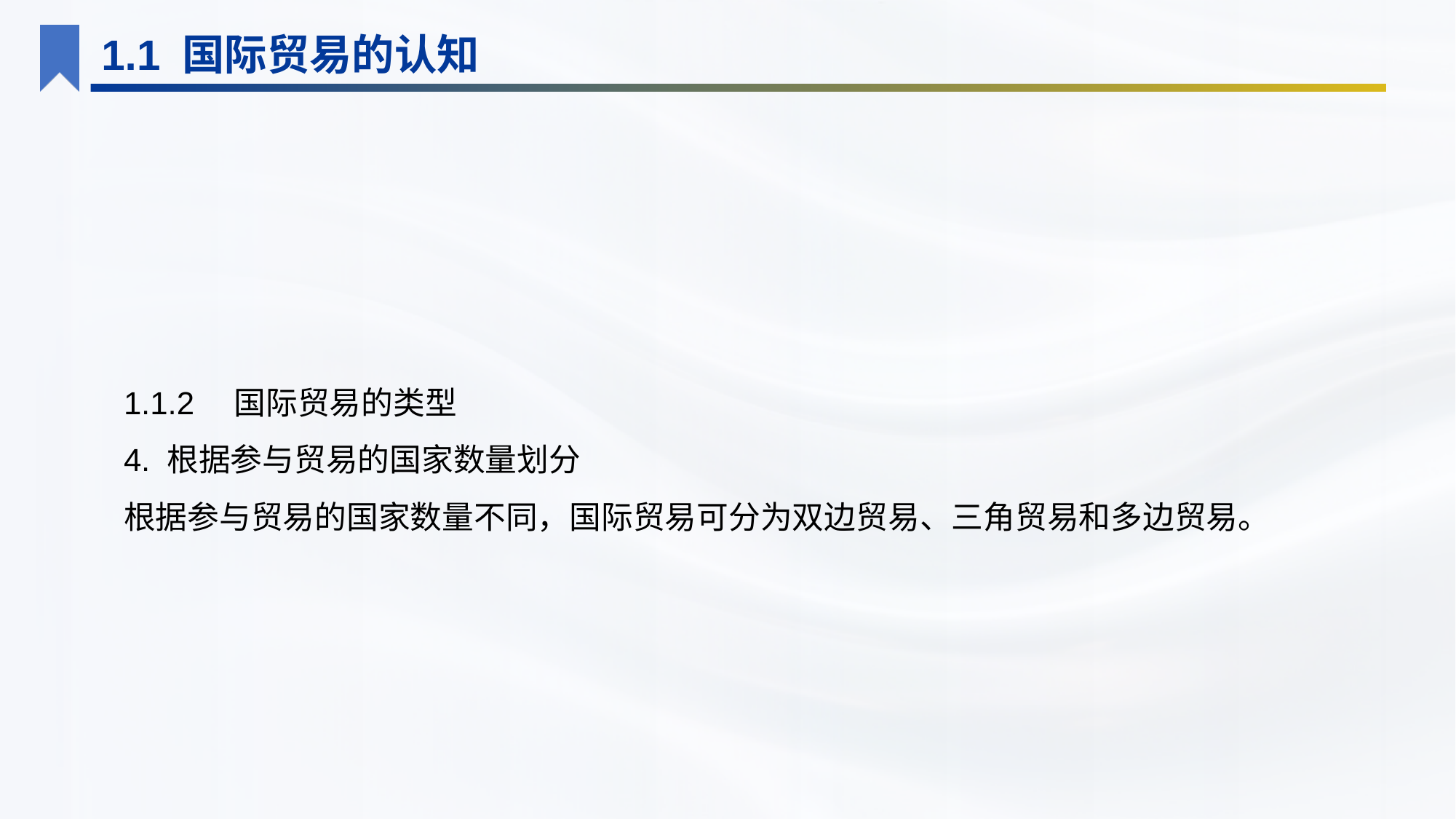

1.1 国际贸易的认知
1.1.2　国际贸易的类型
4. 根据参与贸易的国家数量划分
根据参与贸易的国家数量不同，国际贸易可分为双边贸易、三角贸易和多边贸易。